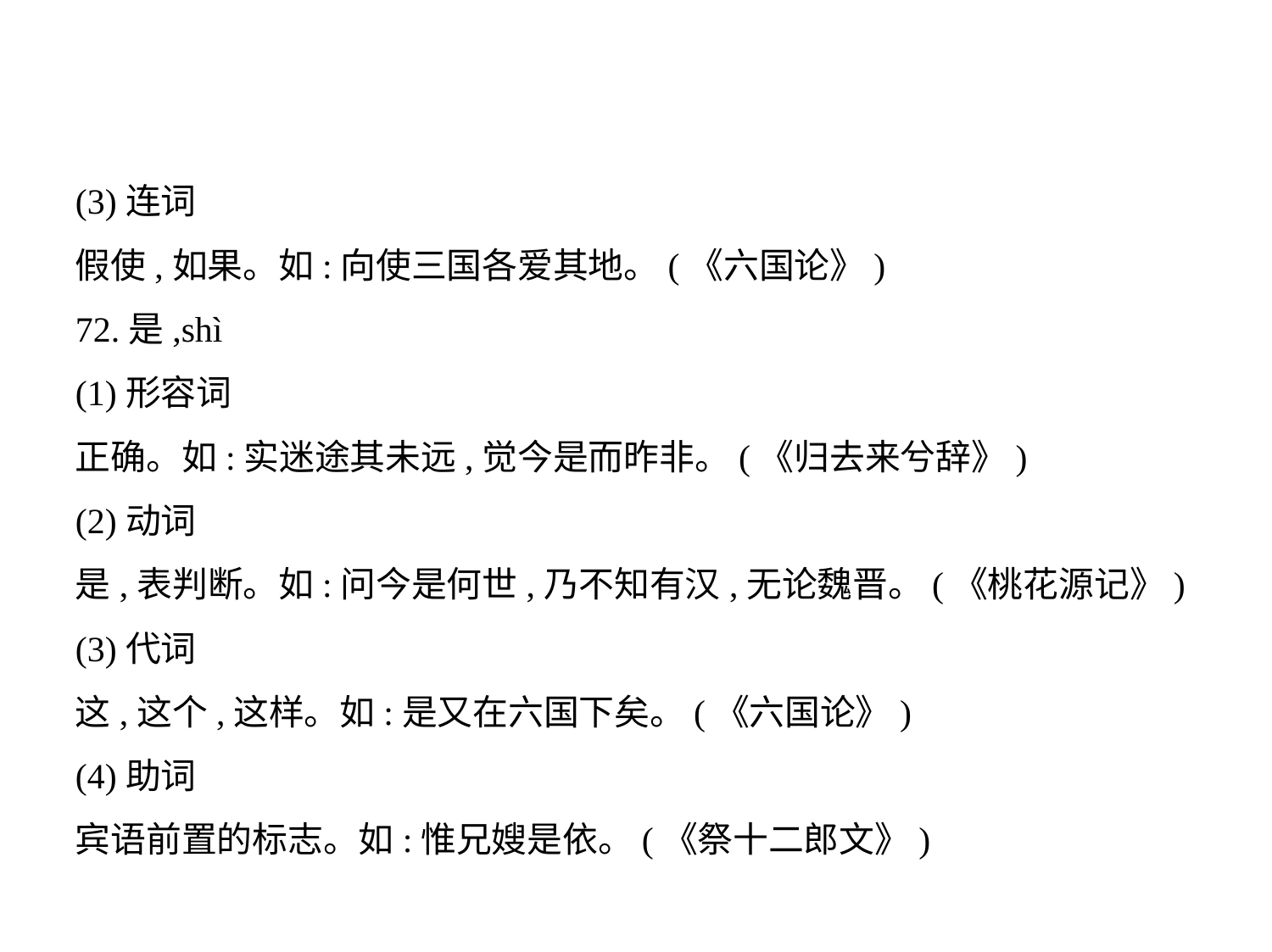

(3)连词
假使,如果。如:向使三国各爱其地。(《六国论》)
72.是,shì
(1)形容词
正确。如:实迷途其未远,觉今是而昨非。(《归去来兮辞》)
(2)动词
是,表判断。如:问今是何世,乃不知有汉,无论魏晋。(《桃花源记》)
(3)代词
这,这个,这样。如:是又在六国下矣。(《六国论》)
(4)助词
宾语前置的标志。如:惟兄嫂是依。(《祭十二郎文》)